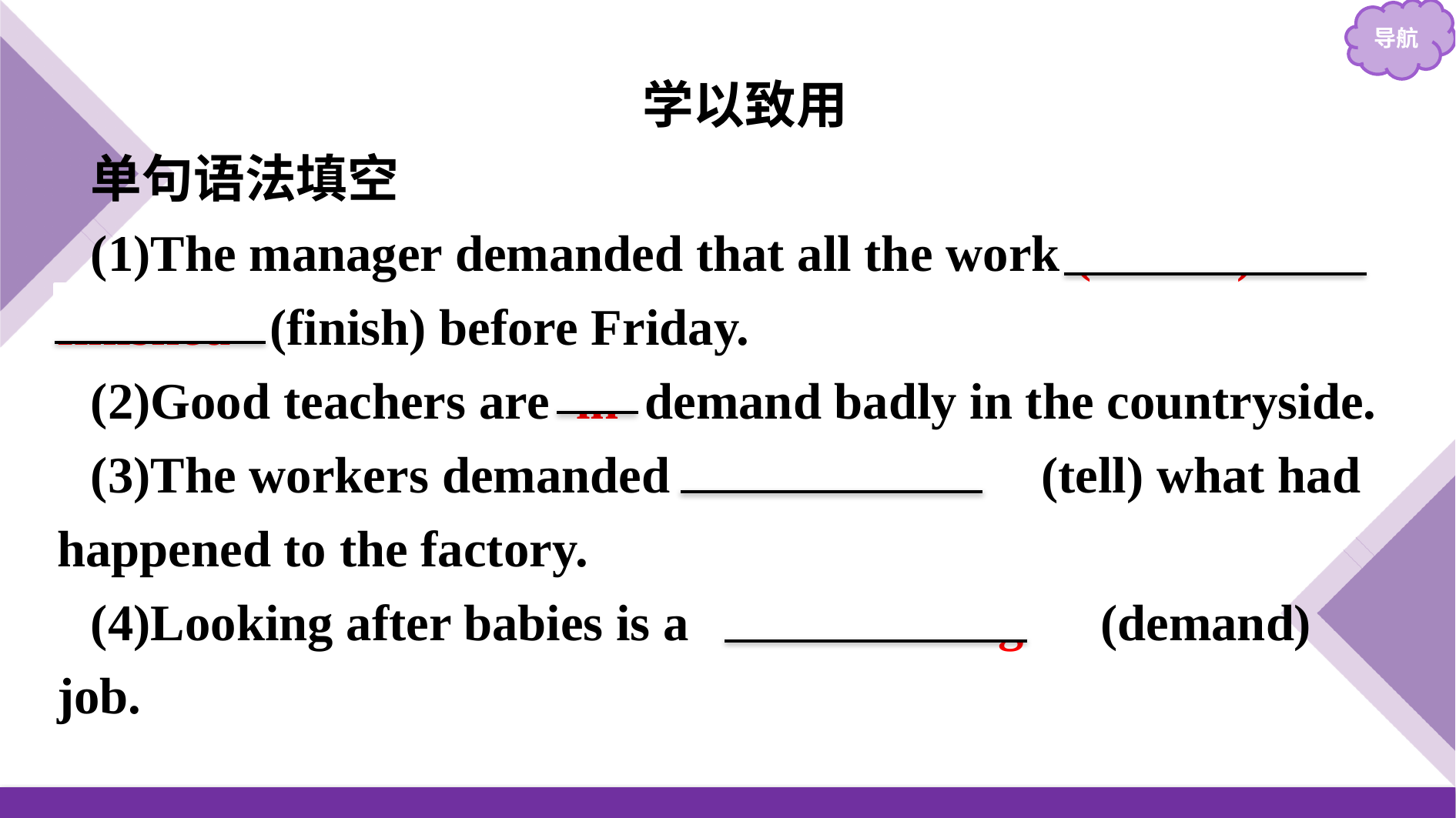

学以致用
单句语法填空
(1)The manager demanded that all the work (should) be finished   (finish) before Friday.
(2)Good teachers are  in  demand badly in the countryside.
(3)The workers demanded 　to be told　(tell) what had happened to the factory.
(4)Looking after babies is a 　demanding　(demand) job.